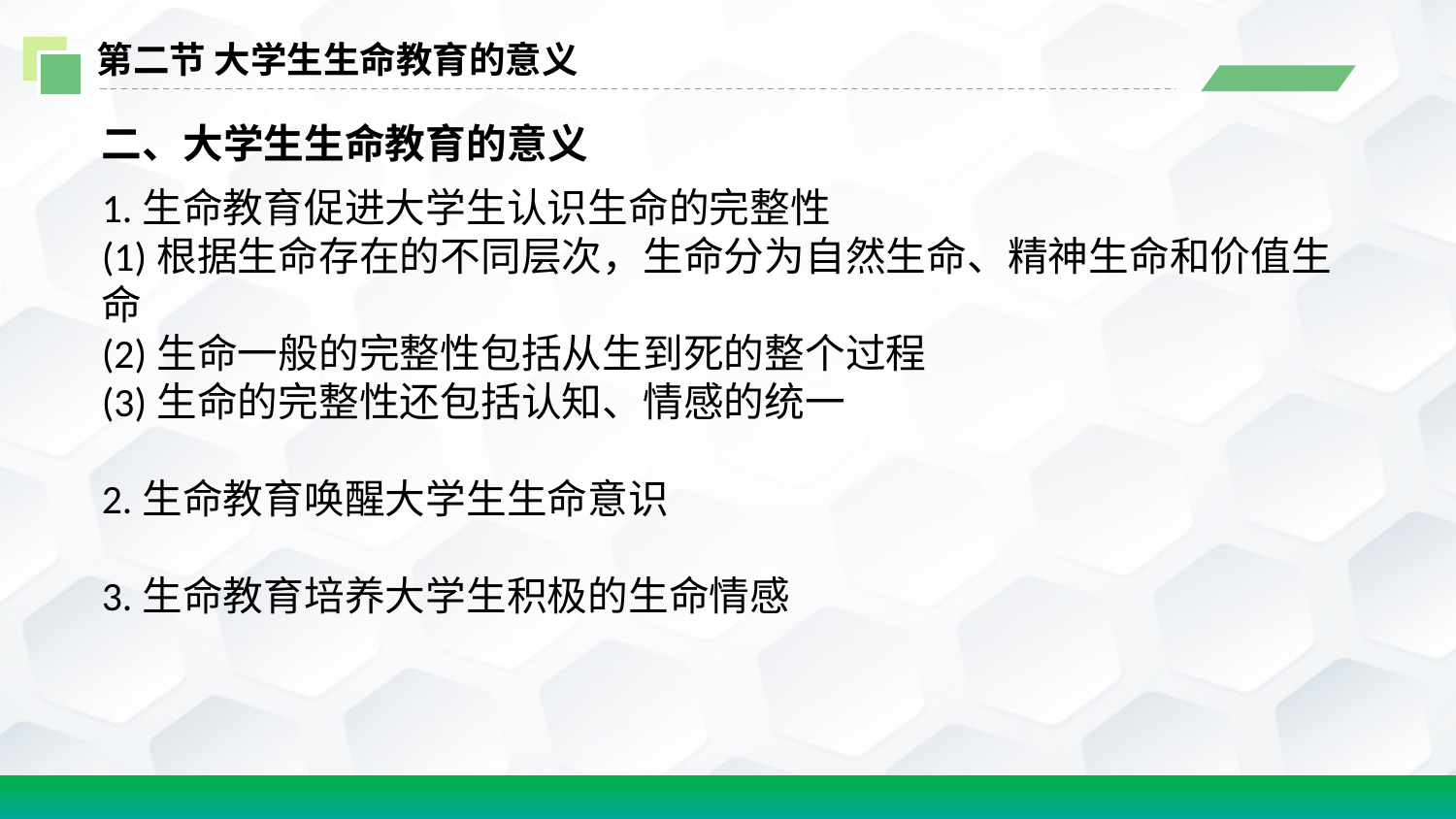

第二节 大学生生命教育的意义
二、大学生生命教育的意义
1.生命教育促进大学生认识生命的完整性
(1)根据生命存在的不同层次，生命分为自然生命、精神生命和价值生命
(2)生命一般的完整性包括从生到死的整个过程
(3)生命的完整性还包括认知、情感的统一

2.生命教育唤醒大学生生命意识

3.生命教育培养大学生积极的生命情感